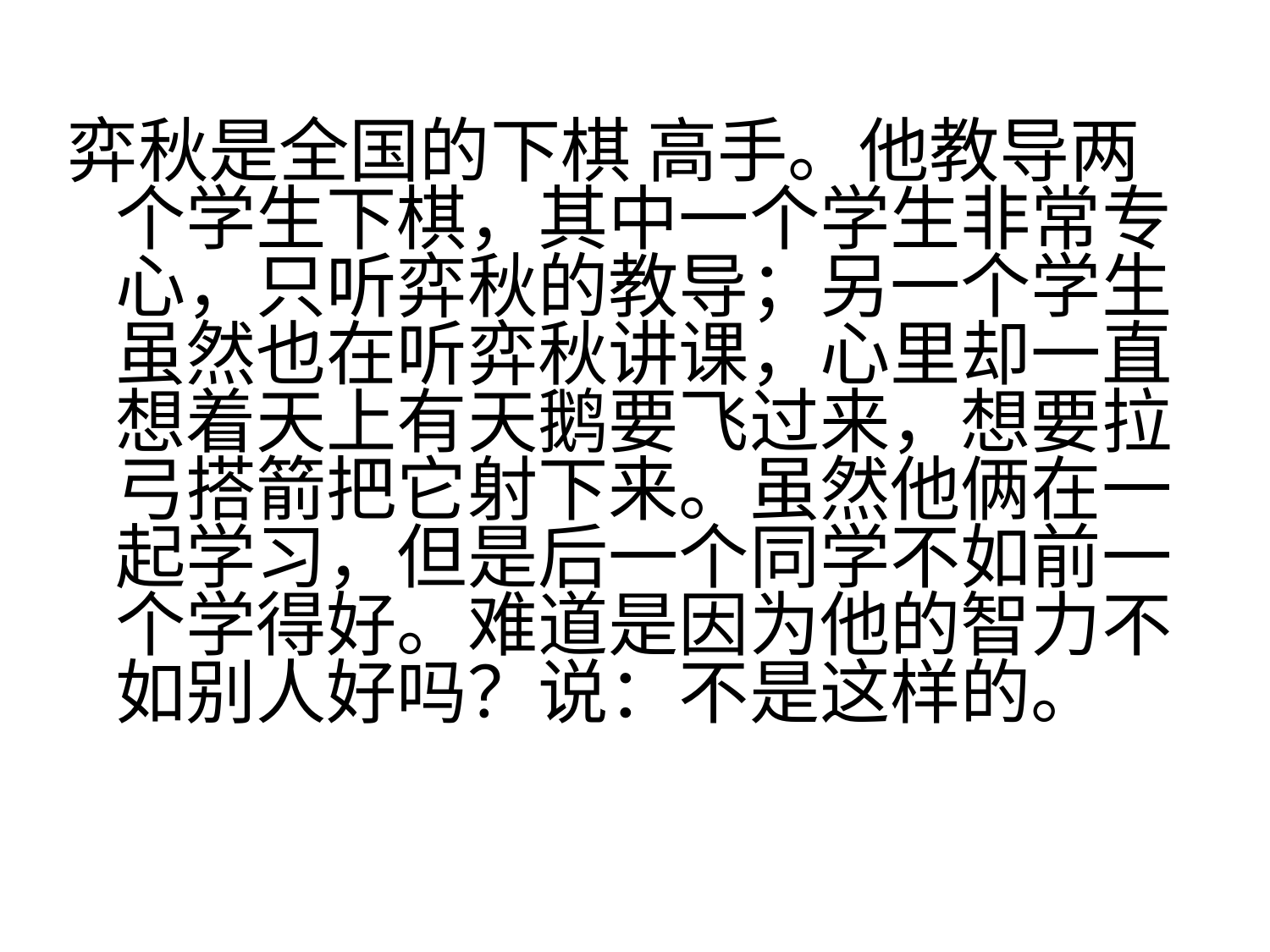

# 弈秋是全国的下棋 高手。他教导两个学生下棋，其中一个学生非常专心，只听弈秋的教导；另一个学生虽然也在听弈秋讲课，心里却一直想着天上有天鹅要飞过来，想要拉弓搭箭把它射下来。虽然他俩在一起学习，但是后一个同学不如前一个学得好。难道是因为他的智力不如别人好吗？说：不是这样的。